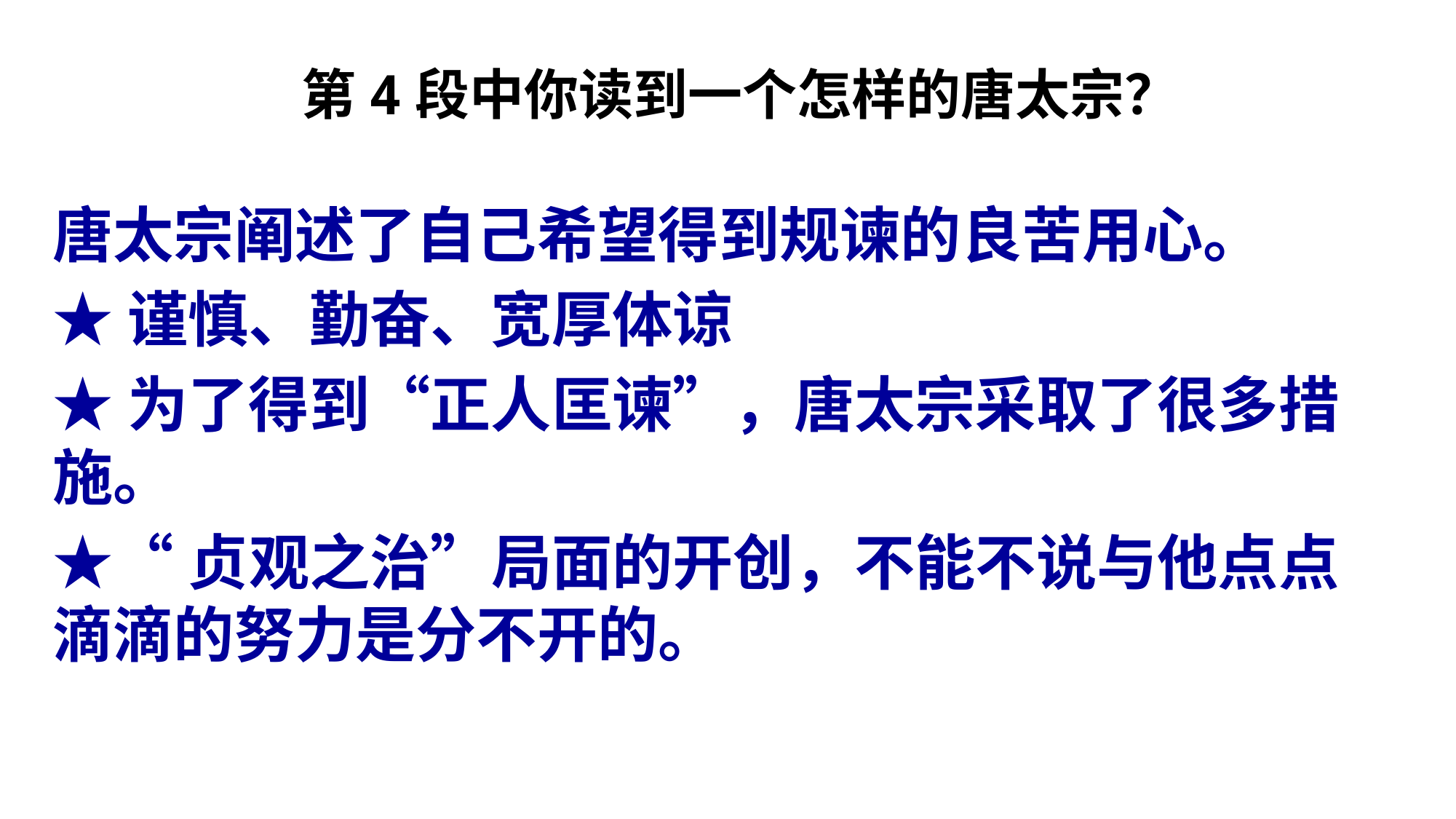

第4段中你读到一个怎样的唐太宗？
唐太宗阐述了自己希望得到规谏的良苦用心。
★谨慎、勤奋、宽厚体谅
★为了得到“正人匡谏”，唐太宗采取了很多措施。
★“贞观之治”局面的开创，不能不说与他点点滴滴的努力是分不开的。